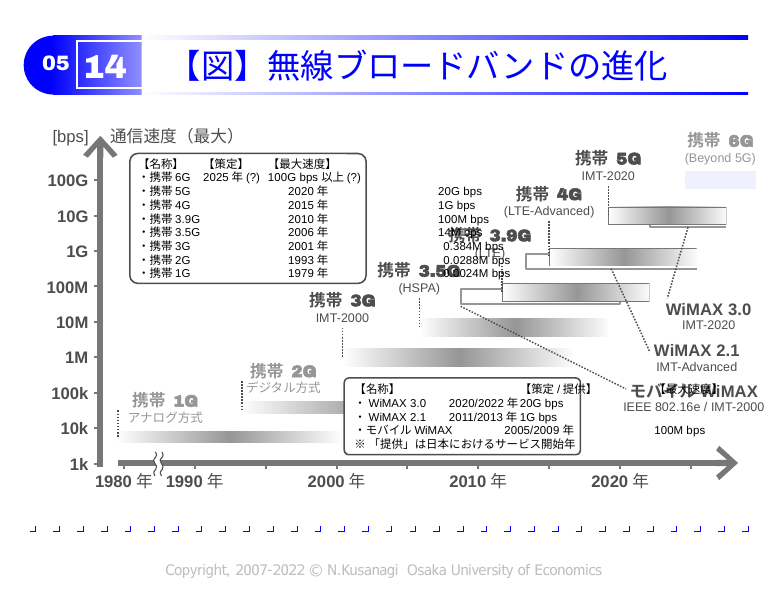

# 14   【図】無線ブロードバンドの進化
[bps]
通信速度（最大）
携帯 6G
(Beyond 5G)

携帯 5G
IMT-2020
【名称】	【策定】	【最大速度】
・携帯6G	2025年(?)	100G bps以上(?)
・携帯5G	2020年	20G bps
・携帯4G 	2015年	1G bps
・携帯3.9G  	2010年	100M bps
・携帯3.5G 	2006年	14M bps
・携帯3G 	2001年	 0.384M bps
・携帯2G 	1993年	 0.0288M bps
・携帯1G 	1979年	 0.0024M bps
100G

携帯 4G
(LTE-Advanced)
10G

携帯 3.9G
(LTE)
1G

携帯 3.5G
(HSPA)
100M

携帯 3G
IMT-2000

WiMAX 3.0
IMT-2020
10M

1M
WiMAX 2.1
IMT-Advanced

携帯 2G
デジタル方式
100k
【名称】　　　　　　　	【策定/提供】	【最大速度】
・WiMAX 3.0	2020/2022年	20G bps
・WiMAX 2.1	2011/2013年	1G bps
・モバイルWiMAX	2005/2009年	100M bps
※「提供」は日本におけるサービス開始年
モバイルWiMAX
IEEE 802.16e / IMT-2000
携帯 1G
アナログ方式

10k

1k

1990年
2010年
2020年
1980年
2000年